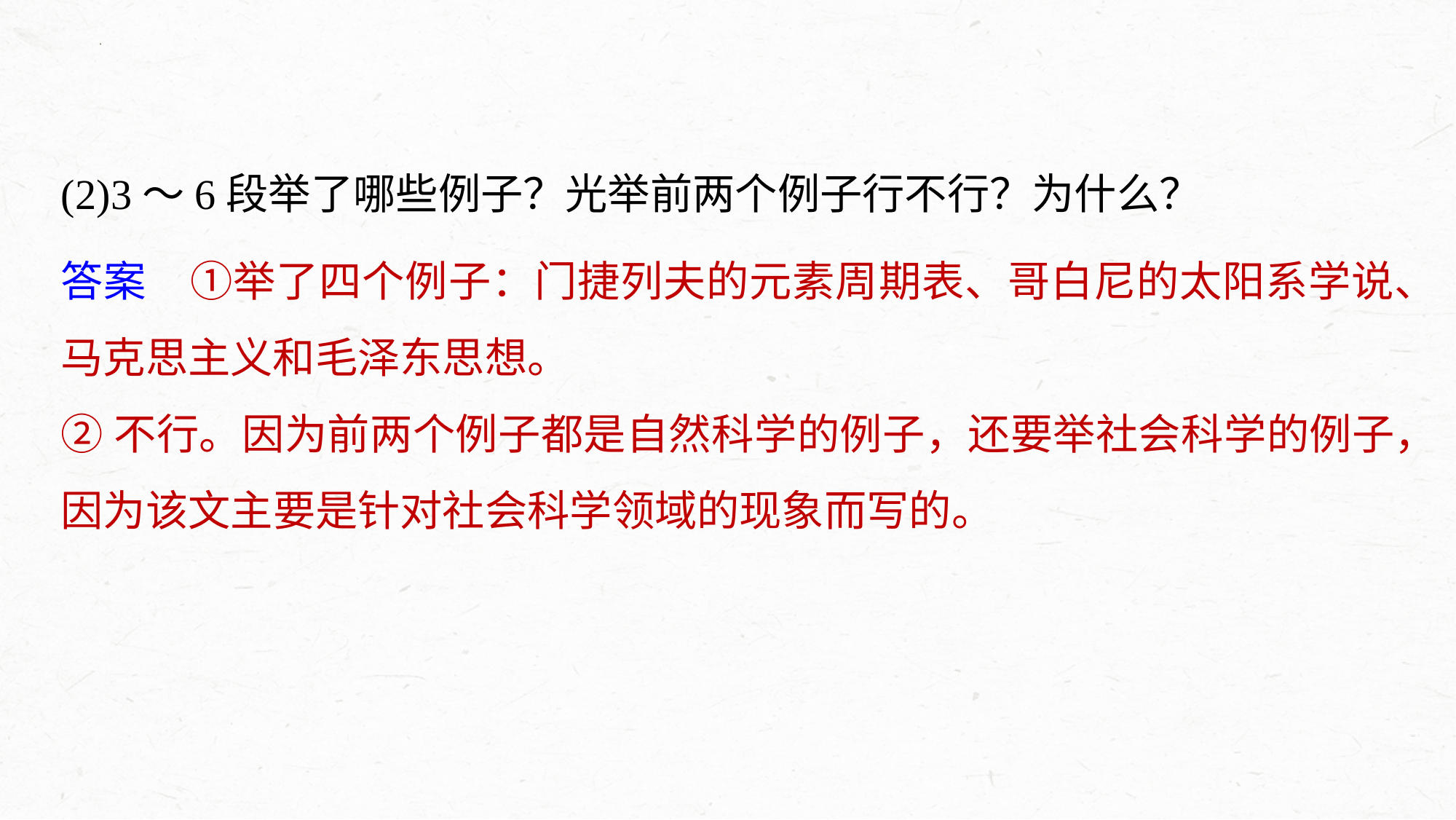

(2)3～6段举了哪些例子？光举前两个例子行不行？为什么？
答案　①举了四个例子：门捷列夫的元素周期表、哥白尼的太阳系学说、马克思主义和毛泽东思想。
②不行。因为前两个例子都是自然科学的例子，还要举社会科学的例子，因为该文主要是针对社会科学领域的现象而写的。